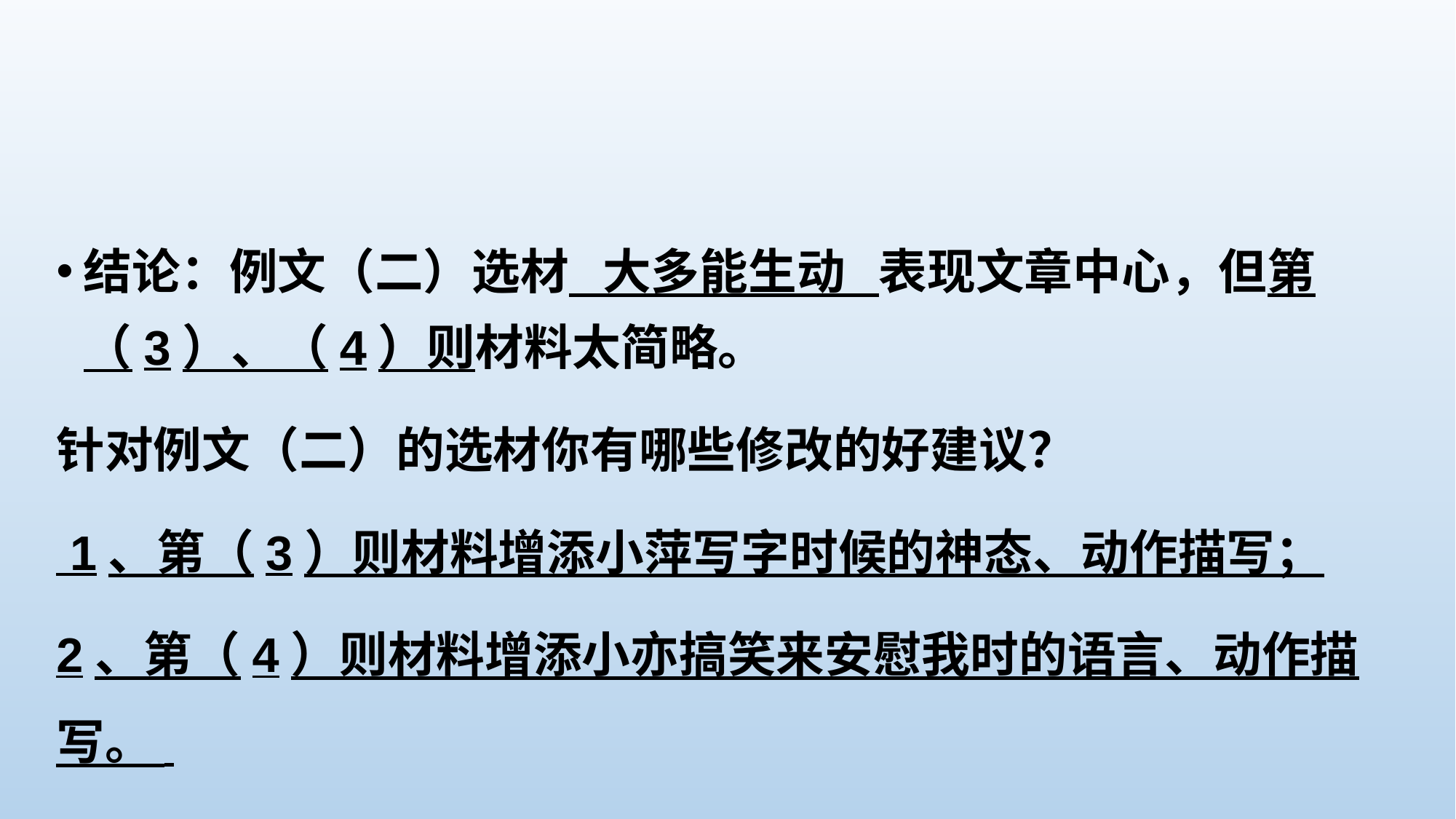

#
结论：例文（二）选材   大多能生动   表现文章中心，但第（3）、（4）则材料太简略。
针对例文（二）的选材你有哪些修改的好建议？
 1、第（3）则材料增添小萍写字时候的神态、动作描写；
2、第（4）则材料增添小亦搞笑来安慰我时的语言、动作描写。